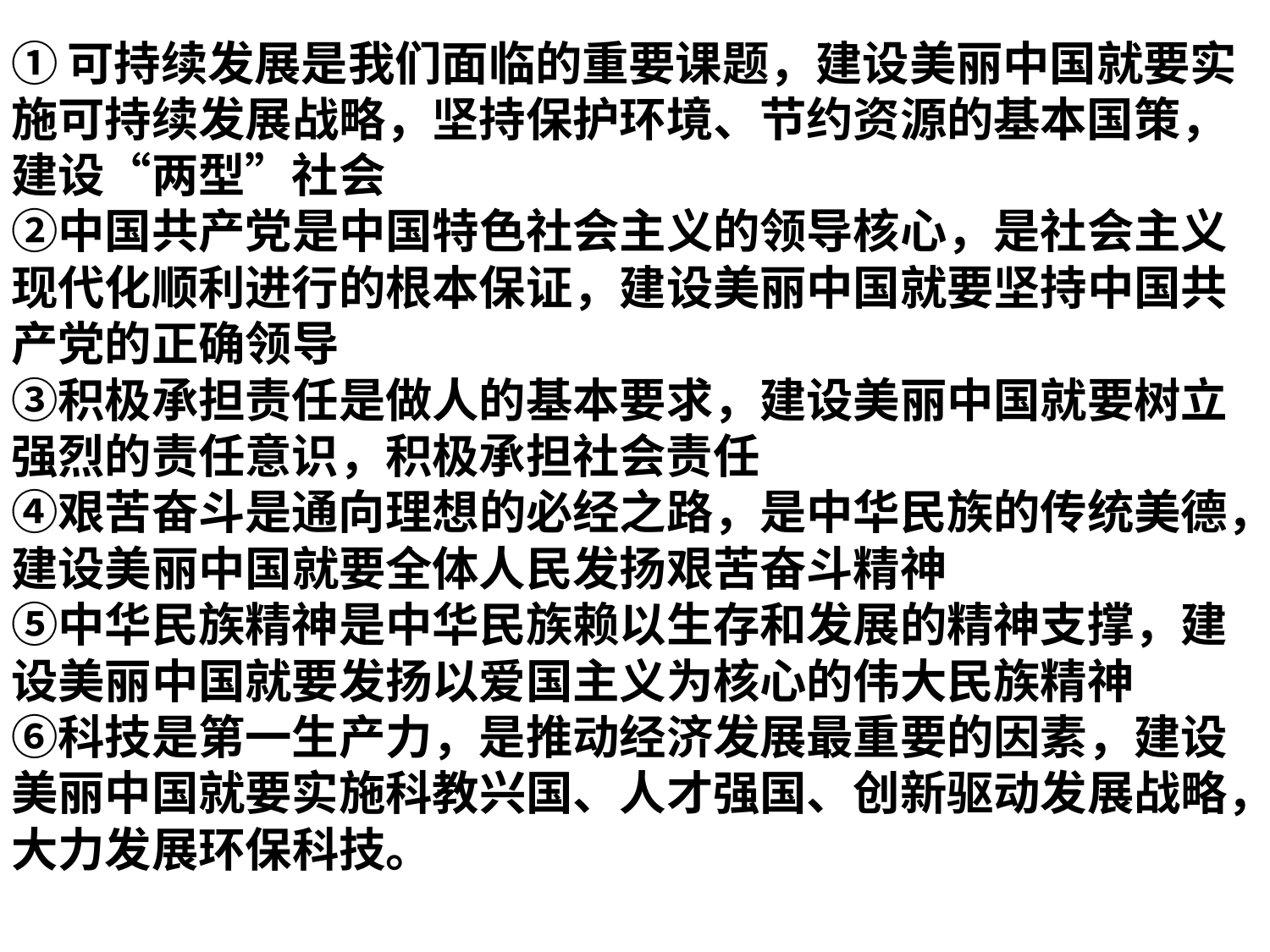

①可持续发展是我们面临的重要课题，建设美丽中国就要实施可持续发展战略，坚持保护环境、节约资源的基本国策，建设“两型”社会
②中国共产党是中国特色社会主义的领导核心，是社会主义现代化顺利进行的根本保证，建设美丽中国就要坚持中国共产党的正确领导
③积极承担责任是做人的基本要求，建设美丽中国就要树立强烈的责任意识，积极承担社会责任
④艰苦奋斗是通向理想的必经之路，是中华民族的传统美德，建设美丽中国就要全体人民发扬艰苦奋斗精神
⑤中华民族精神是中华民族赖以生存和发展的精神支撑，建设美丽中国就要发扬以爱国主义为核心的伟大民族精神
⑥科技是第一生产力，是推动经济发展最重要的因素，建设美丽中国就要实施科教兴国、人才强国、创新驱动发展战略，大力发展环保科技。